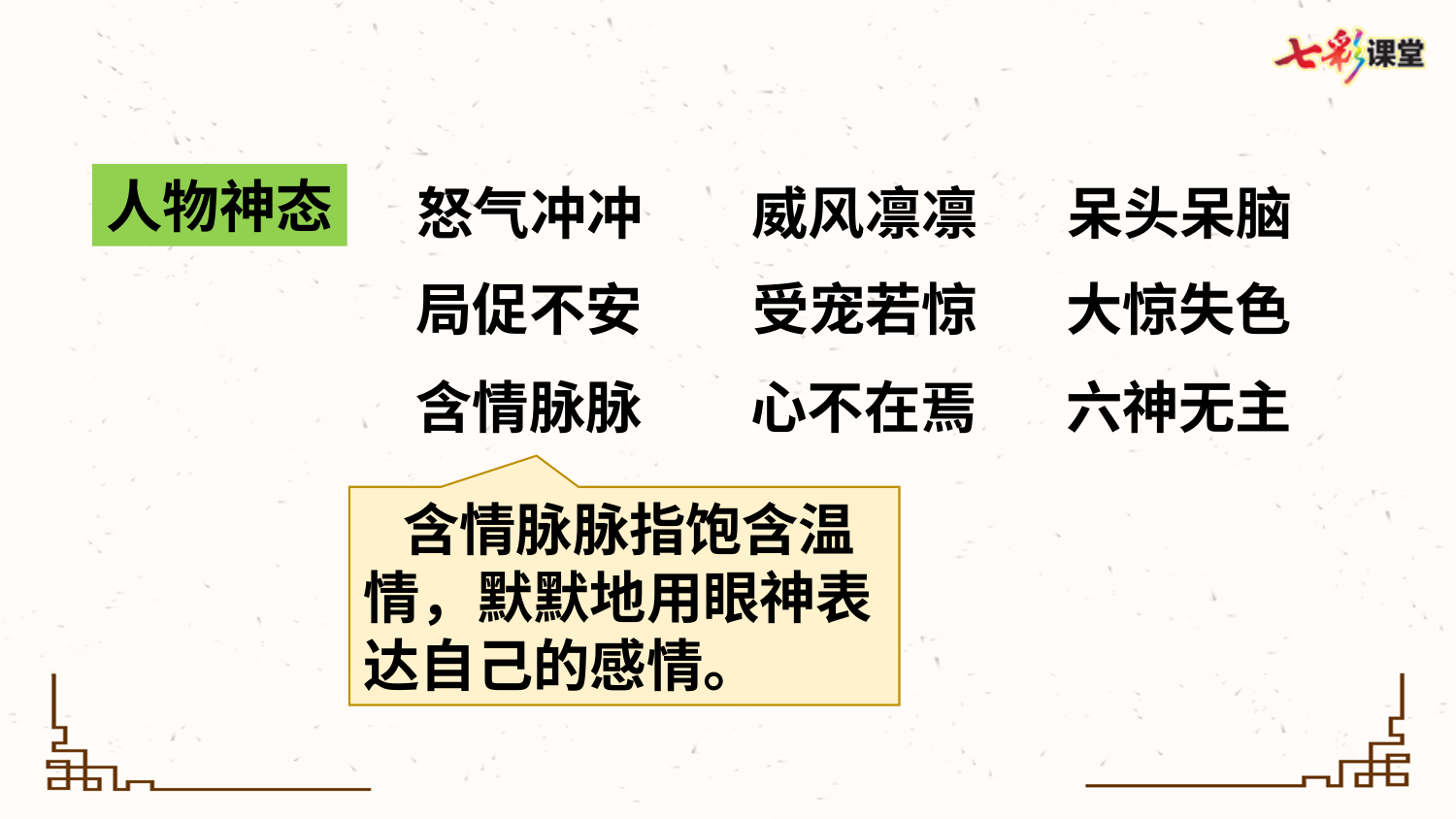

人物神态
怒气冲冲
威风凛凛
呆头呆脑
局促不安
受宠若惊
大惊失色
含情脉脉
心不在焉
六神无主
  含情脉脉指饱含温情，默默地用眼神表达自己的感情。